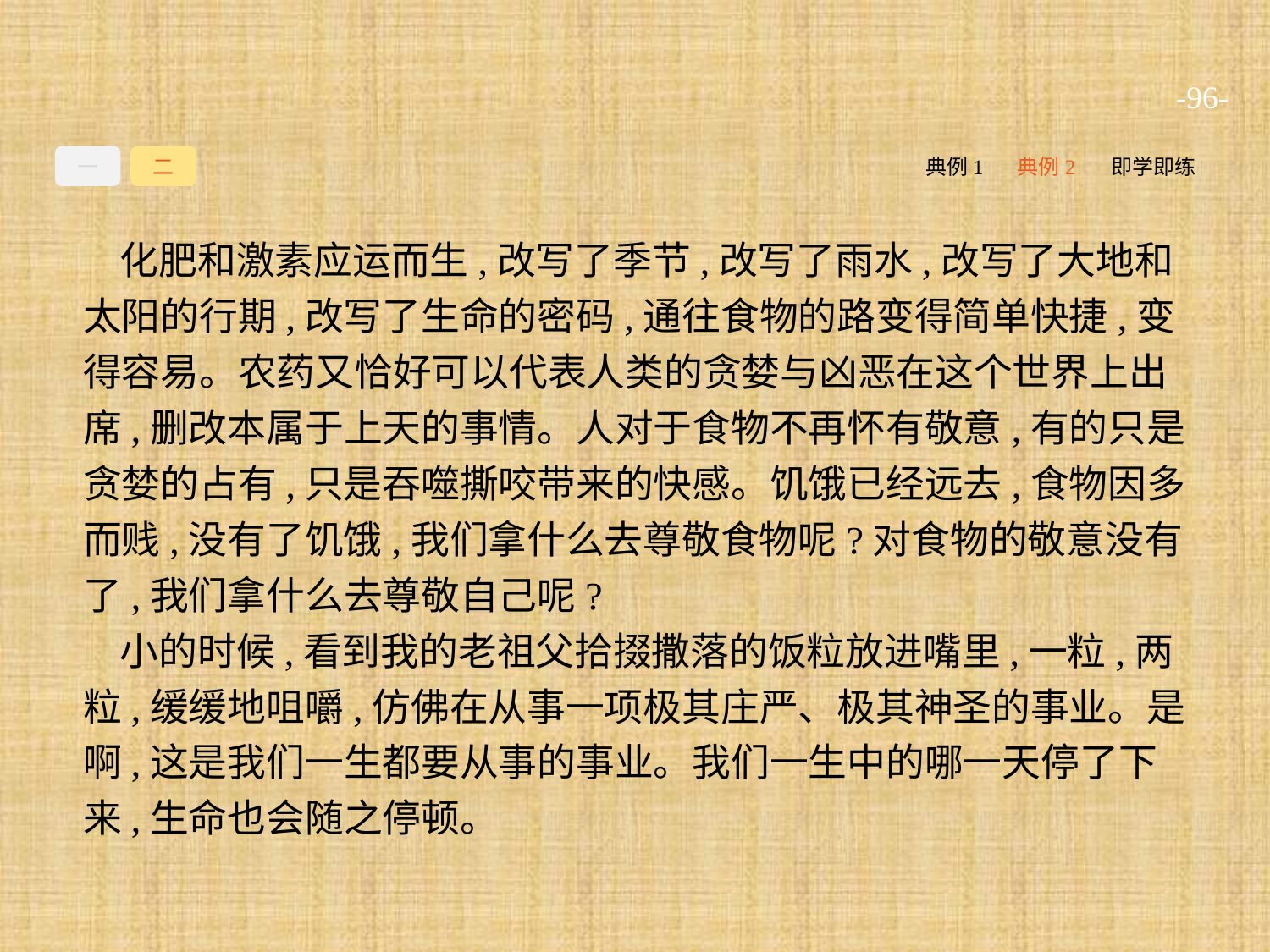

-96-
一
二
典例1
典例2
即学即练
化肥和激素应运而生,改写了季节,改写了雨水,改写了大地和太阳的行期,改写了生命的密码,通往食物的路变得简单快捷,变得容易。农药又恰好可以代表人类的贪婪与凶恶在这个世界上出席,删改本属于上天的事情。人对于食物不再怀有敬意,有的只是贪婪的占有,只是吞噬撕咬带来的快感。饥饿已经远去,食物因多而贱,没有了饥饿,我们拿什么去尊敬食物呢?对食物的敬意没有了,我们拿什么去尊敬自己呢?
小的时候,看到我的老祖父拾掇撒落的饭粒放进嘴里,一粒,两粒,缓缓地咀嚼,仿佛在从事一项极其庄严、极其神圣的事业。是啊,这是我们一生都要从事的事业。我们一生中的哪一天停了下来,生命也会随之停顿。